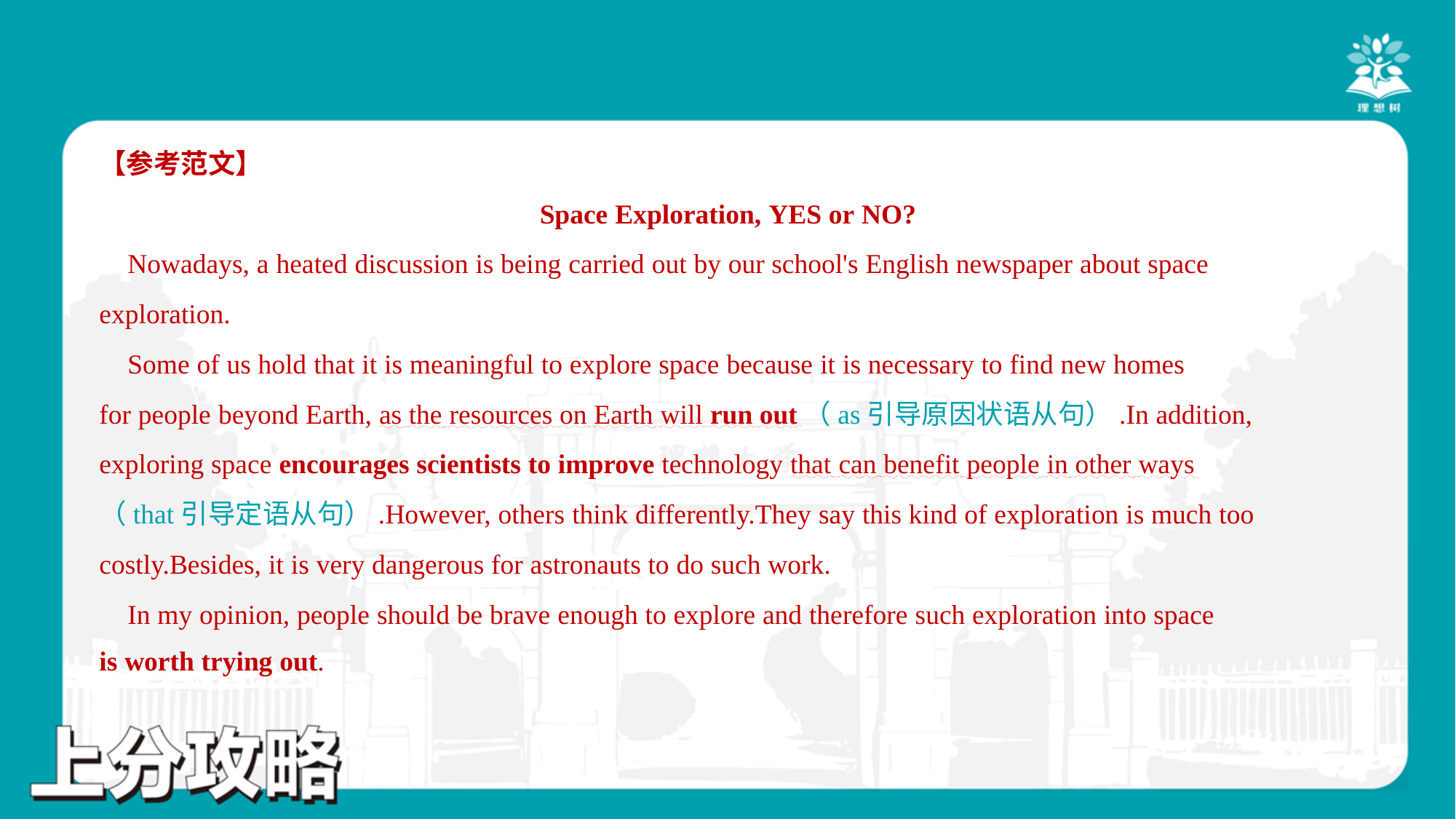

【参考范文】
Space Exploration, YES or NO?
    Nowadays, a heated discussion is being carried out by our school's English newspaper about space
exploration.
    Some of us hold that it is meaningful to explore space because it is necessary to find new homes
for people beyond Earth, as the resources on Earth will run out（as引导原因状语从句）.In addition,
exploring space encourages scientists to improve technology that can benefit people in other ways
（that引导定语从句）.However, others think differently.They say this kind of exploration is much too
costly.Besides, it is very dangerous for astronauts to do such work.
    In my opinion, people should be brave enough to explore and therefore such exploration into space
is worth trying out.